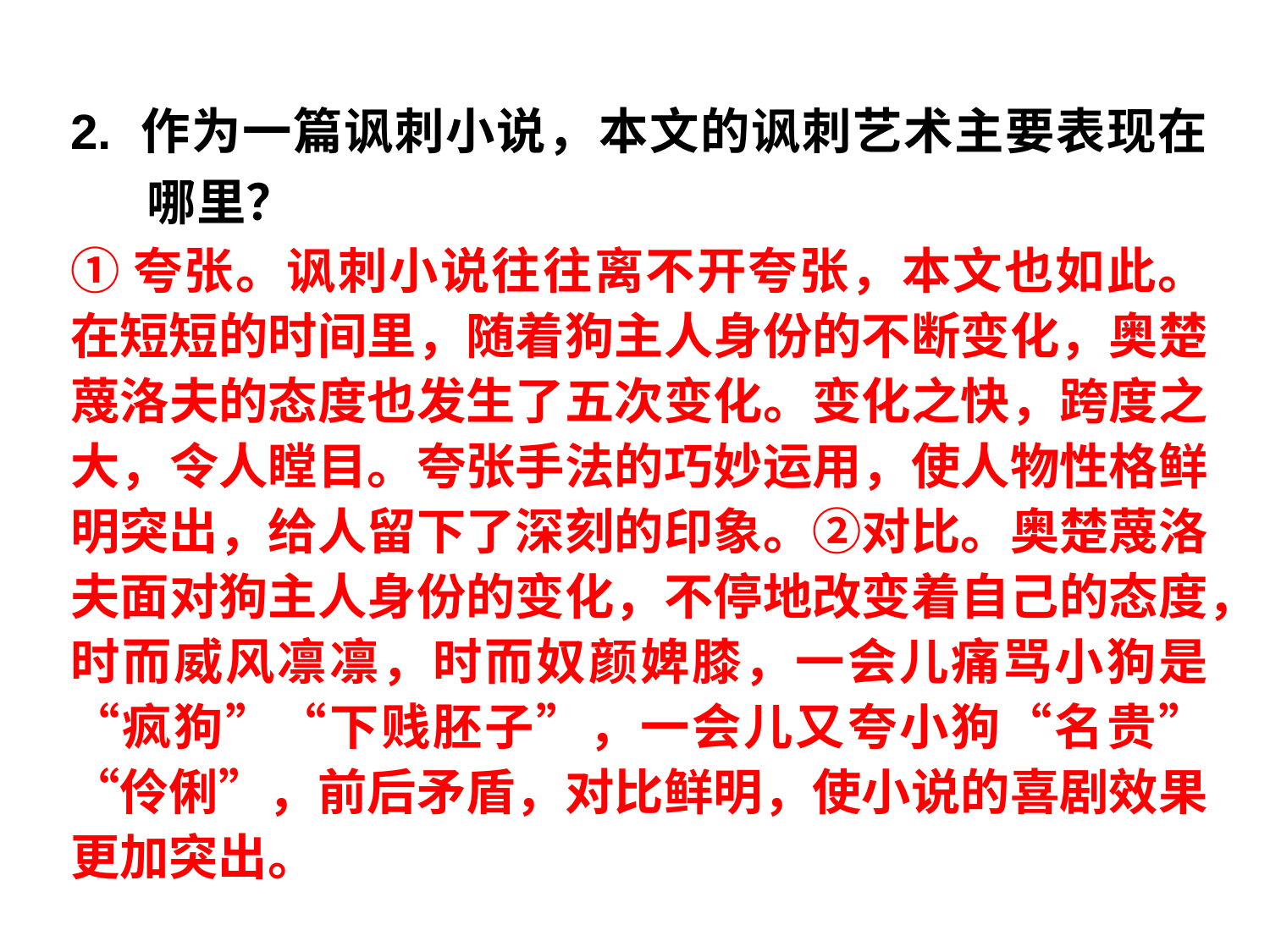

2. 作为一篇讽刺小说，本文的讽刺艺术主要表现在哪里？
①夸张。讽刺小说往往离不开夸张，本文也如此。在短短的时间里，随着狗主人身份的不断变化，奥楚蔑洛夫的态度也发生了五次变化。变化之快，跨度之大，令人瞠目。夸张手法的巧妙运用，使人物性格鲜明突出，给人留下了深刻的印象。②对比。奥楚蔑洛夫面对狗主人身份的变化，不停地改变着自己的态度，时而威风凛凛，时而奴颜婢膝，一会儿痛骂小狗是“疯狗”“下贱胚子”，一会儿又夸小狗“名贵”“伶俐”，前后矛盾，对比鲜明，使小说的喜剧效果更加突出。